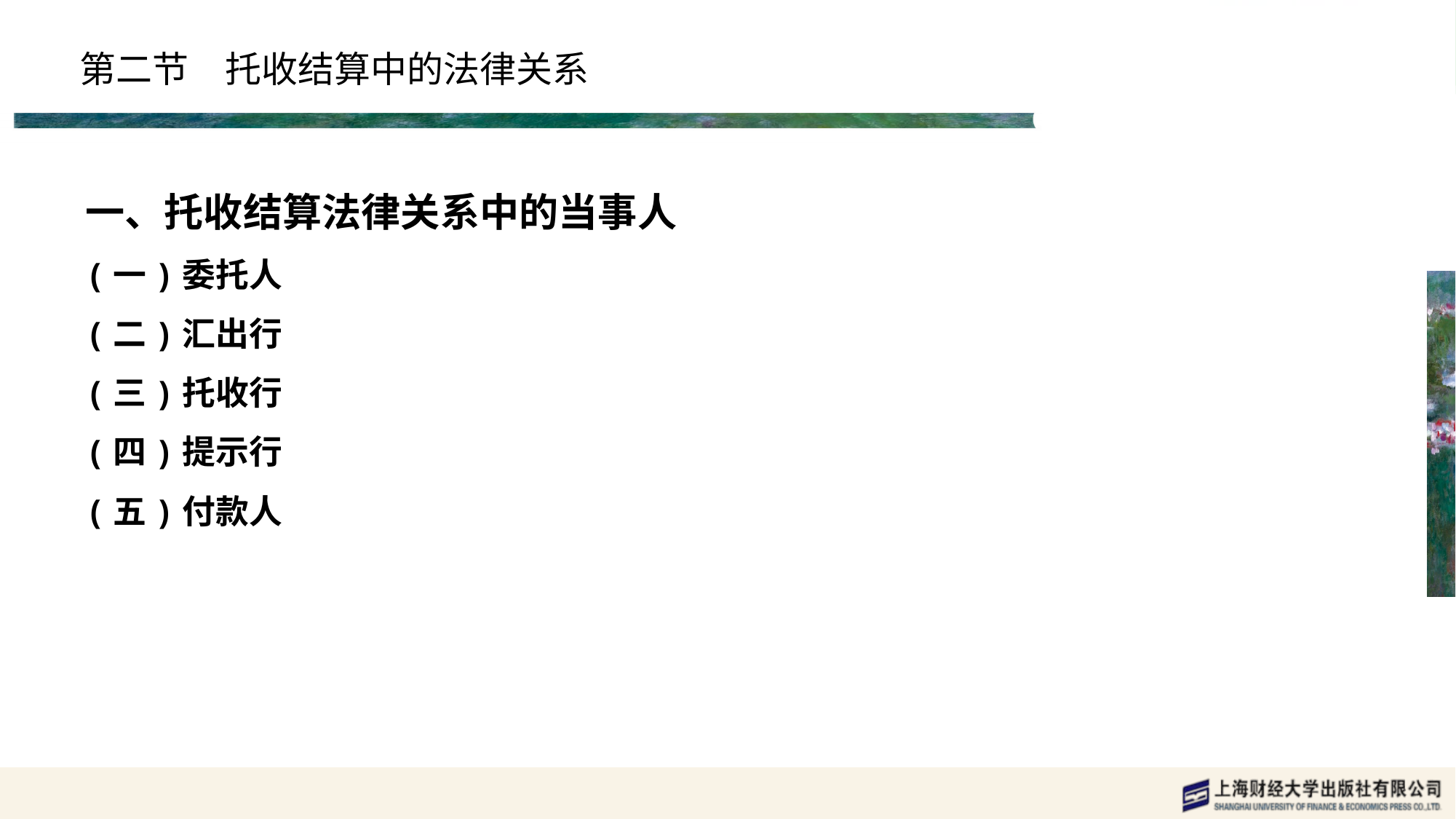

# 第二节　托收结算中的法律关系
一、托收结算法律关系中的当事人
(一)委托人
(二)汇出行
(三)托收行
(四)提示行
(五)付款人